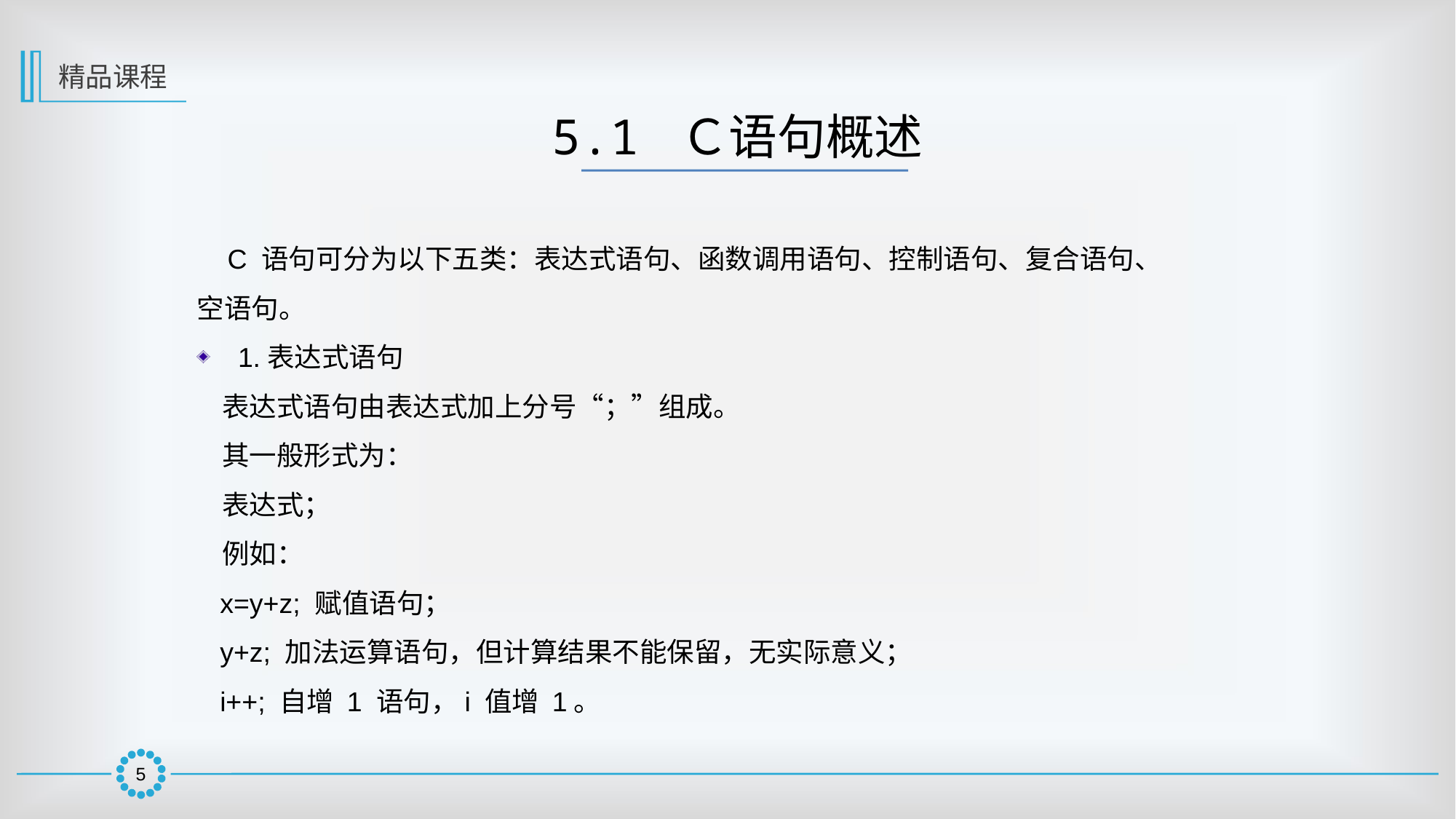

精品课程
5.1 Ｃ语句概述

    C 语句可分为以下五类：表达式语句、函数调用语句、控制语句、复合语句、空语句。
1.表达式语句
   表达式语句由表达式加上分号“；”组成。
   其一般形式为：
   表达式；
   例如：
   x=y+z; 赋值语句；
   y+z; 加法运算语句，但计算结果不能保留，无实际意义；
   i++; 自增 1 语句，i 值增 1。

5